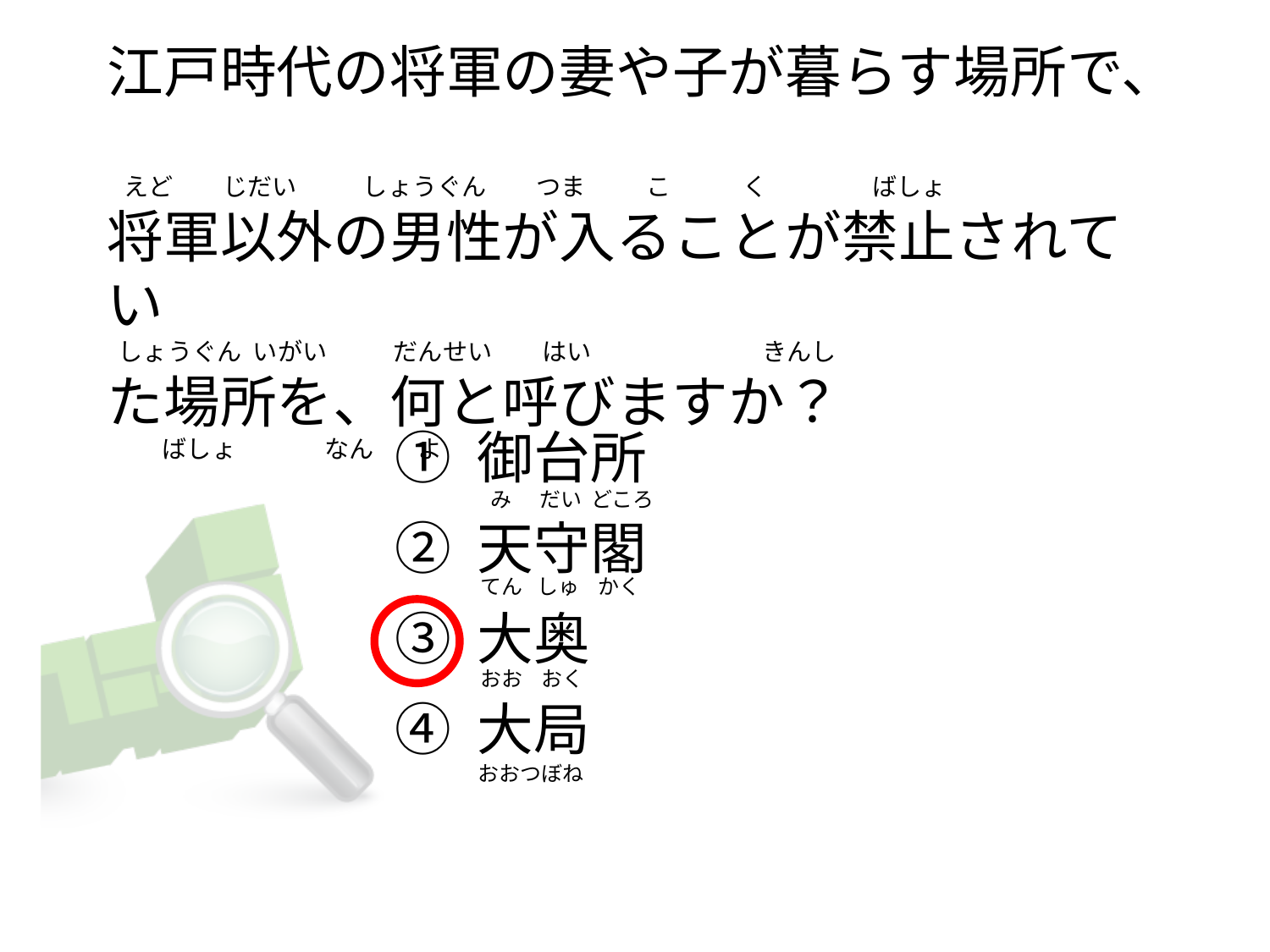

# 江戸時代の将軍の妻や子が暮らす場所で、    えど         じだい            しょうぐん         つま           こ             く                   ばしょ 将軍以外の男性が入ることが禁止されてい   しょうぐん  いがい            だんせい         はい                               きんし た場所を、何と呼びますか？           ばしょ                なん        よ
① 御台所
② 天守閣
③ 大奥
④ 大局
 み      だい  どころ
てん   しゅ    かく

おお    おく
おおつぼね